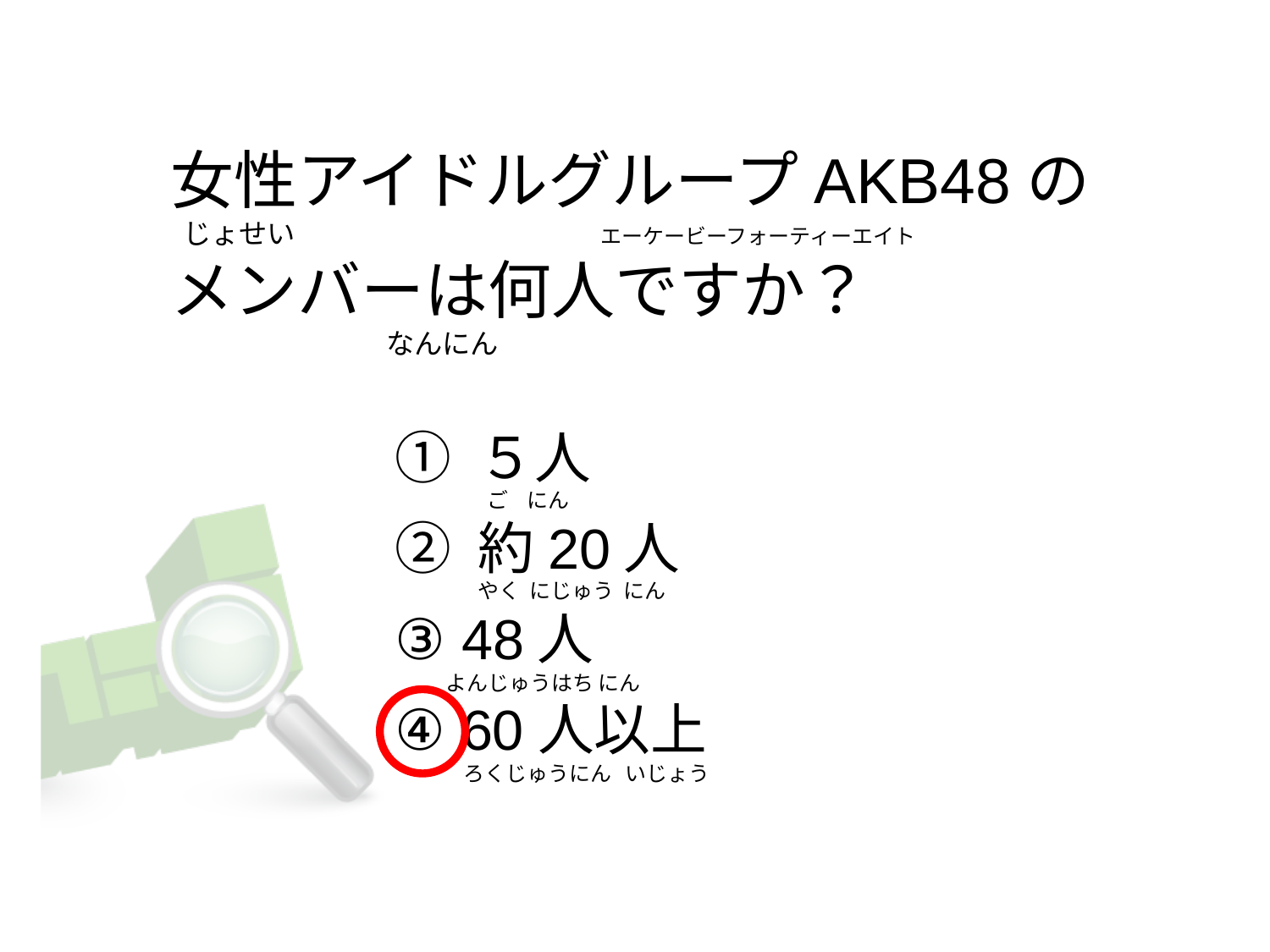

# 女性アイドルグループAKB48の   じょせい                                                エーケービーフォーティーエイト メンバーは何人ですか？                                   なんにん
① ５人
② 約20人
③ 48人
④ 60人以上
 ご    にん
やく  にじゅう  にん
よんじゅうはち にん

ろくじゅうにん   いじょう